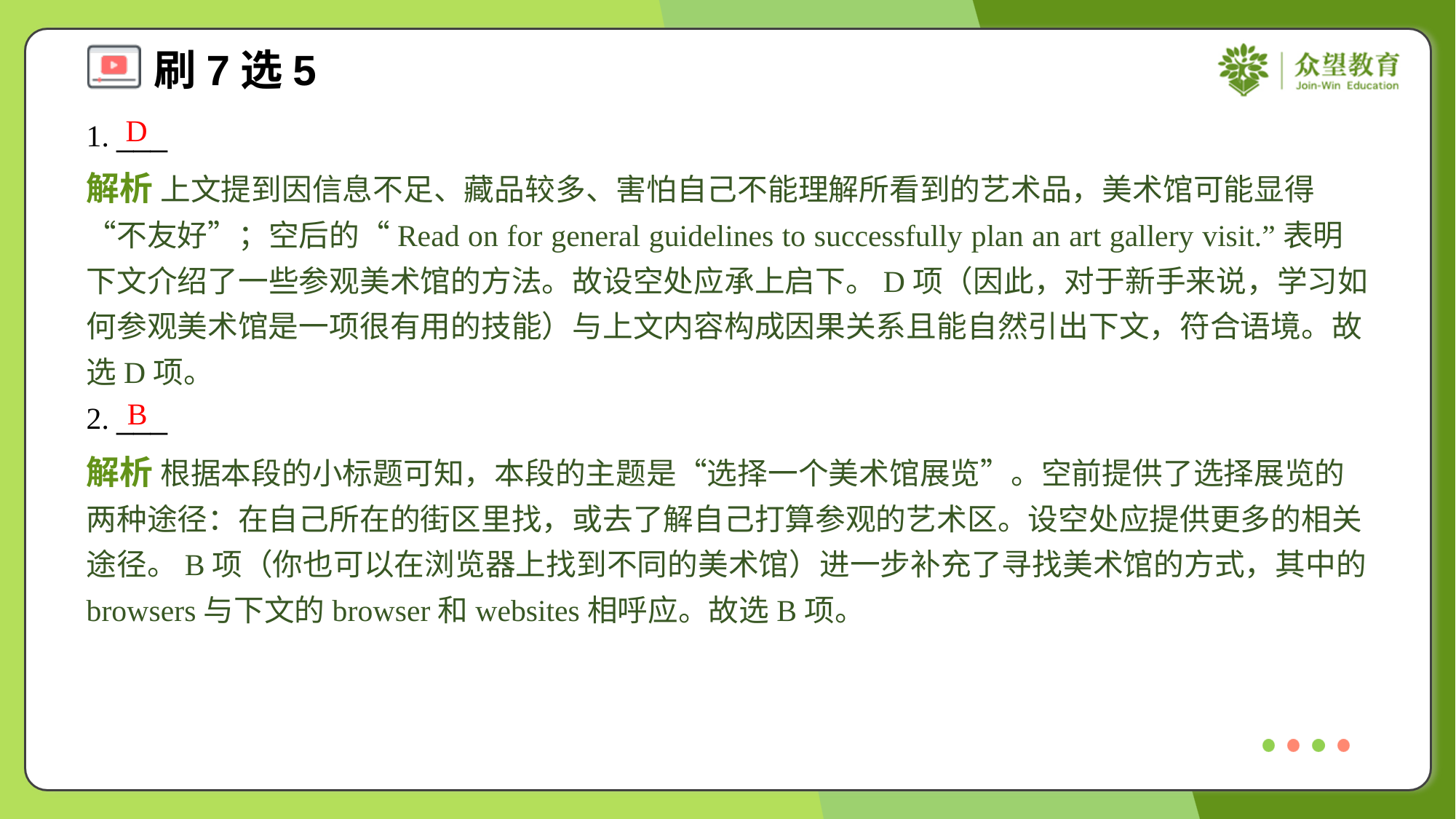

D
1. ___
解析 上文提到因信息不足、藏品较多、害怕自己不能理解所看到的艺术品，美术馆可能显得“不友好”；空后的“Read on for general guidelines to successfully plan an art gallery visit.”表明下文介绍了一些参观美术馆的方法。故设空处应承上启下。D项（因此，对于新手来说，学习如何参观美术馆是一项很有用的技能）与上文内容构成因果关系且能自然引出下文，符合语境。故选D项。
B
2. ___
解析 根据本段的小标题可知，本段的主题是“选择一个美术馆展览”。空前提供了选择展览的两种途径：在自己所在的街区里找，或去了解自己打算参观的艺术区。设空处应提供更多的相关途径。B项（你也可以在浏览器上找到不同的美术馆）进一步补充了寻找美术馆的方式，其中的browsers与下文的browser和websites相呼应。故选B项。